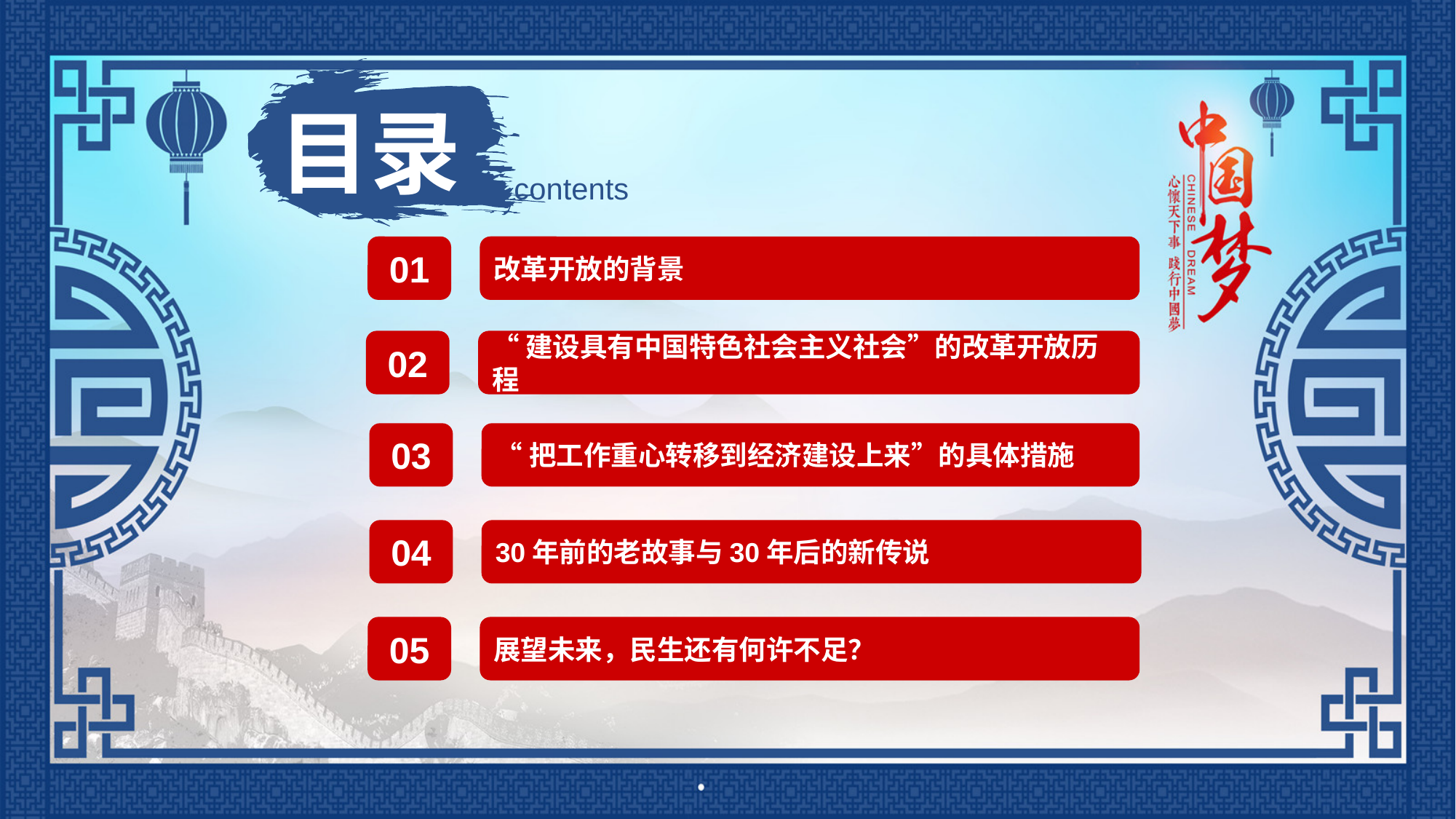

目录
contents
01
改革开放的背景
02
“建设具有中国特色社会主义社会”的改革开放历程
03
“把工作重心转移到经济建设上来”的具体措施
04
30年前的老故事与30年后的新传说
05
展望未来，民生还有何许不足？